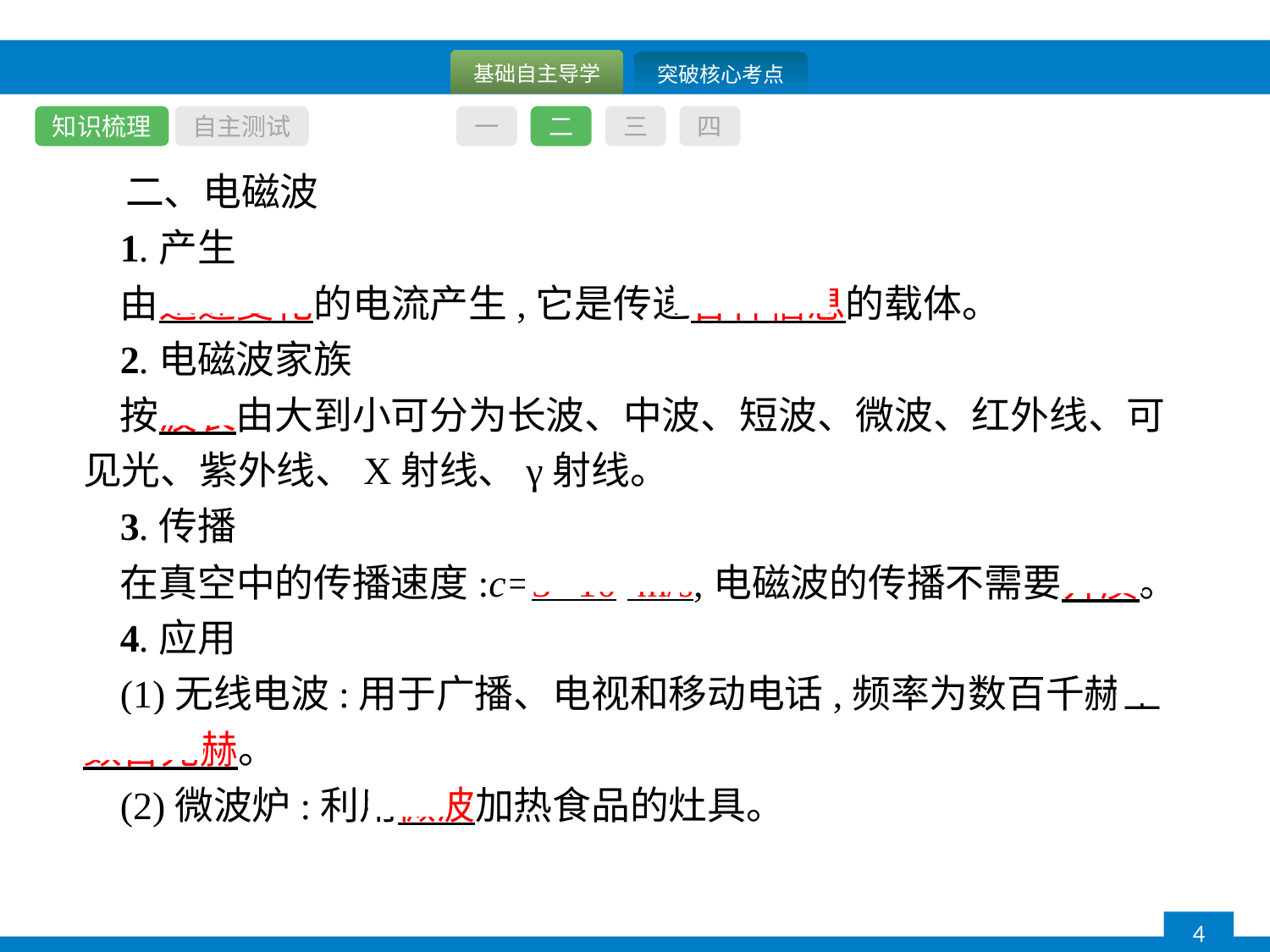

知识梳理
自主测试
一
二
三
四
二、电磁波
1.产生
由迅速变化的电流产生,它是传递各种信息的载体。
2.电磁波家族
按波长由大到小可分为长波、中波、短波、微波、红外线、可见光、紫外线、X射线、γ射线。
3.传播
在真空中的传播速度:c=3×108 m/s;电磁波的传播不需要介质。
4.应用
(1)无线电波:用于广播、电视和移动电话,频率为数百千赫至数百兆赫。
(2)微波炉:利用微波加热食品的灶具。